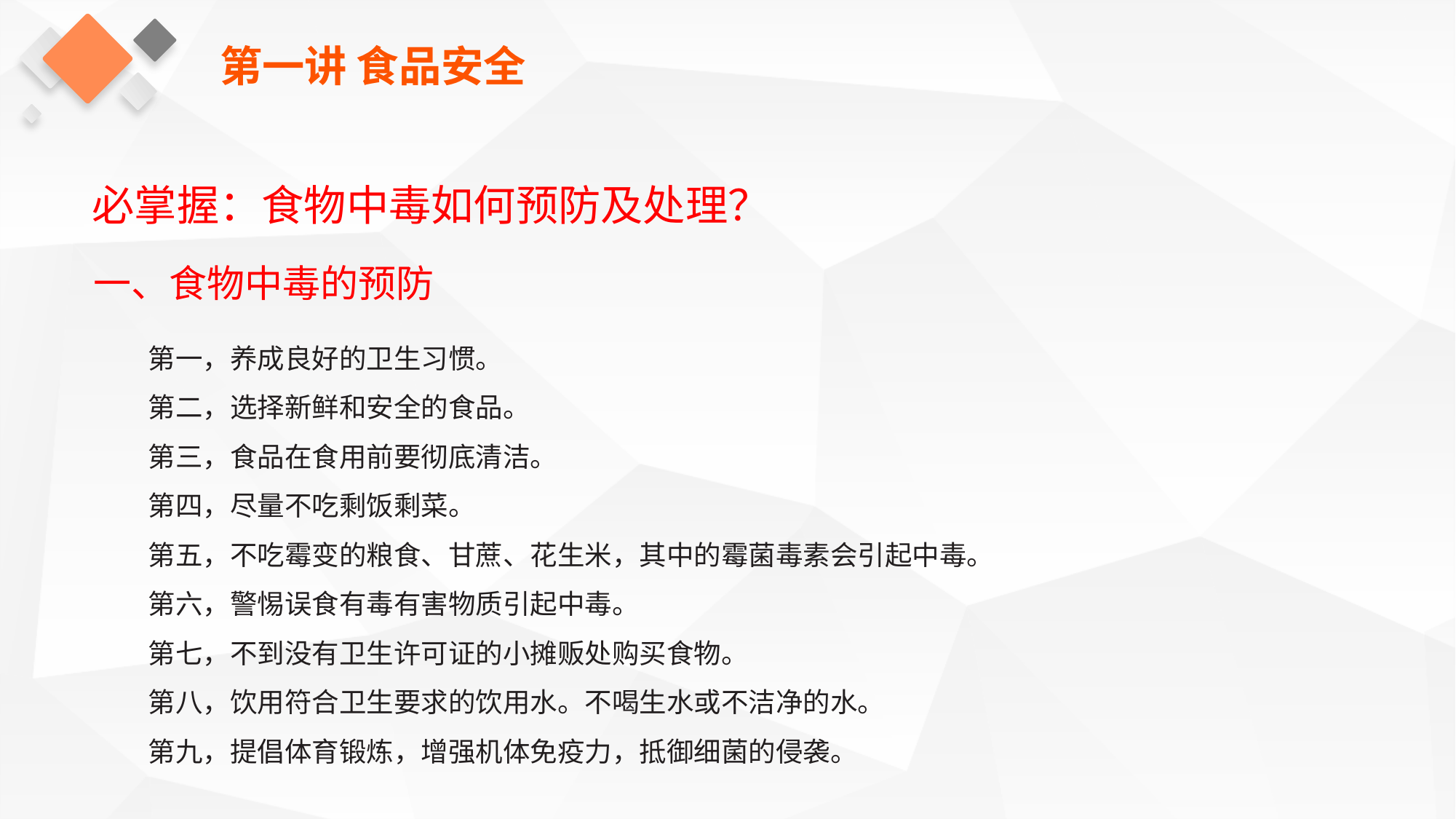

第一讲 食品安全
必掌握：食物中毒如何预防及处理？
一、食物中毒的预防
第一，养成良好的卫生习惯。
第二，选择新鲜和安全的食品。
第三，食品在食用前要彻底清洁。
第四，尽量不吃剩饭剩菜。
第五，不吃霉变的粮食、甘蔗、花生米，其中的霉菌毒素会引起中毒。
第六，警惕误食有毒有害物质引起中毒。
第七，不到没有卫生许可证的小摊贩处购买食物。
第八，饮用符合卫生要求的饮用水。不喝生水或不洁净的水。
第九，提倡体育锻炼，增强机体免疫力，抵御细菌的侵袭。